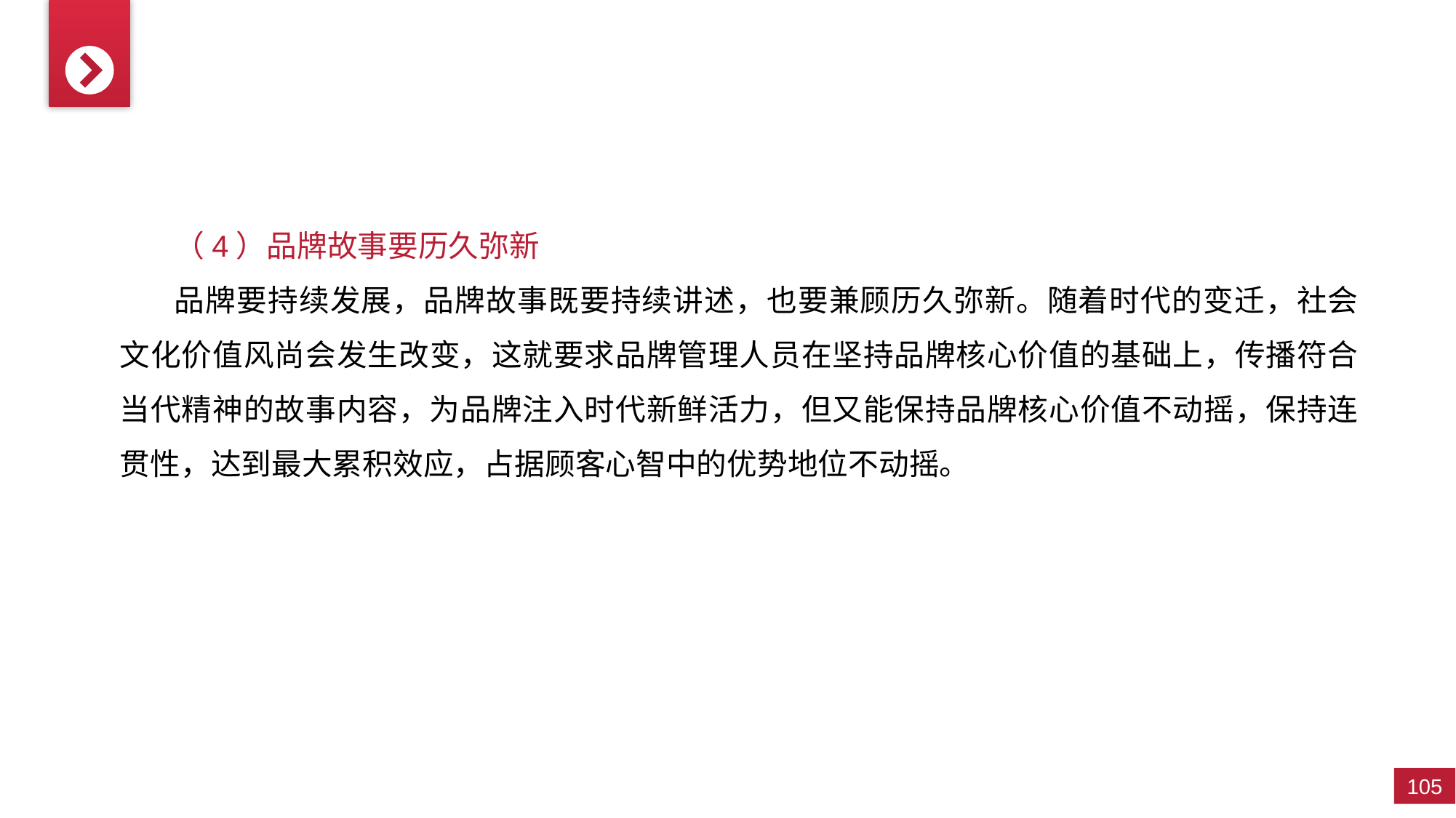

（4）品牌故事要历久弥新
品牌要持续发展，品牌故事既要持续讲述，也要兼顾历久弥新。随着时代的变迁，社会文化价值风尚会发生改变，这就要求品牌管理人员在坚持品牌核心价值的基础上，传播符合当代精神的故事内容，为品牌注入时代新鲜活力，但又能保持品牌核心价值不动摇，保持连贯性，达到最大累积效应，占据顾客心智中的优势地位不动摇。